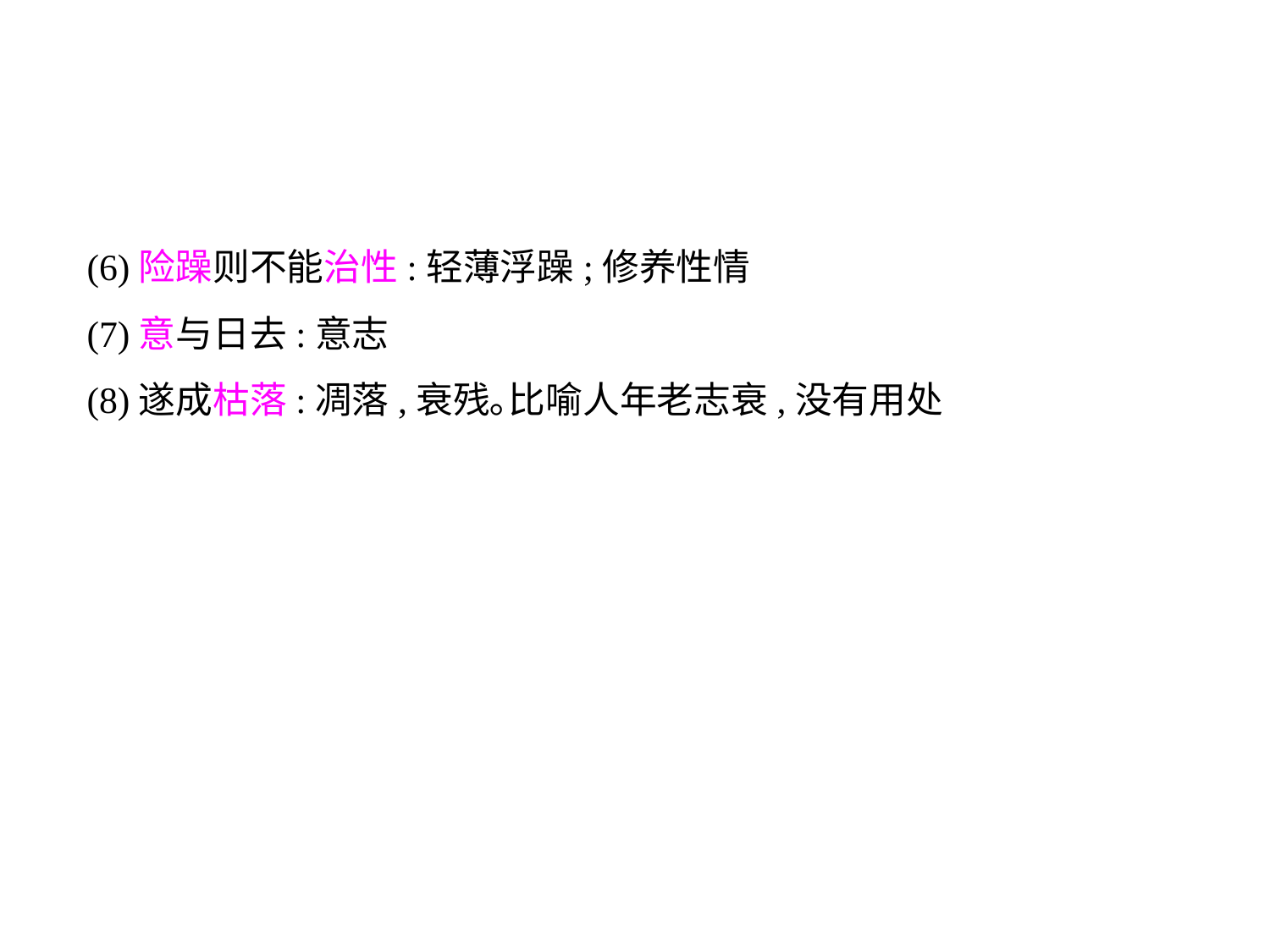

(6)险躁则不能治性:轻薄浮躁;修养性情
(7)意与日去:意志
(8)遂成枯落:凋落,衰残｡比喻人年老志衰,没有用处